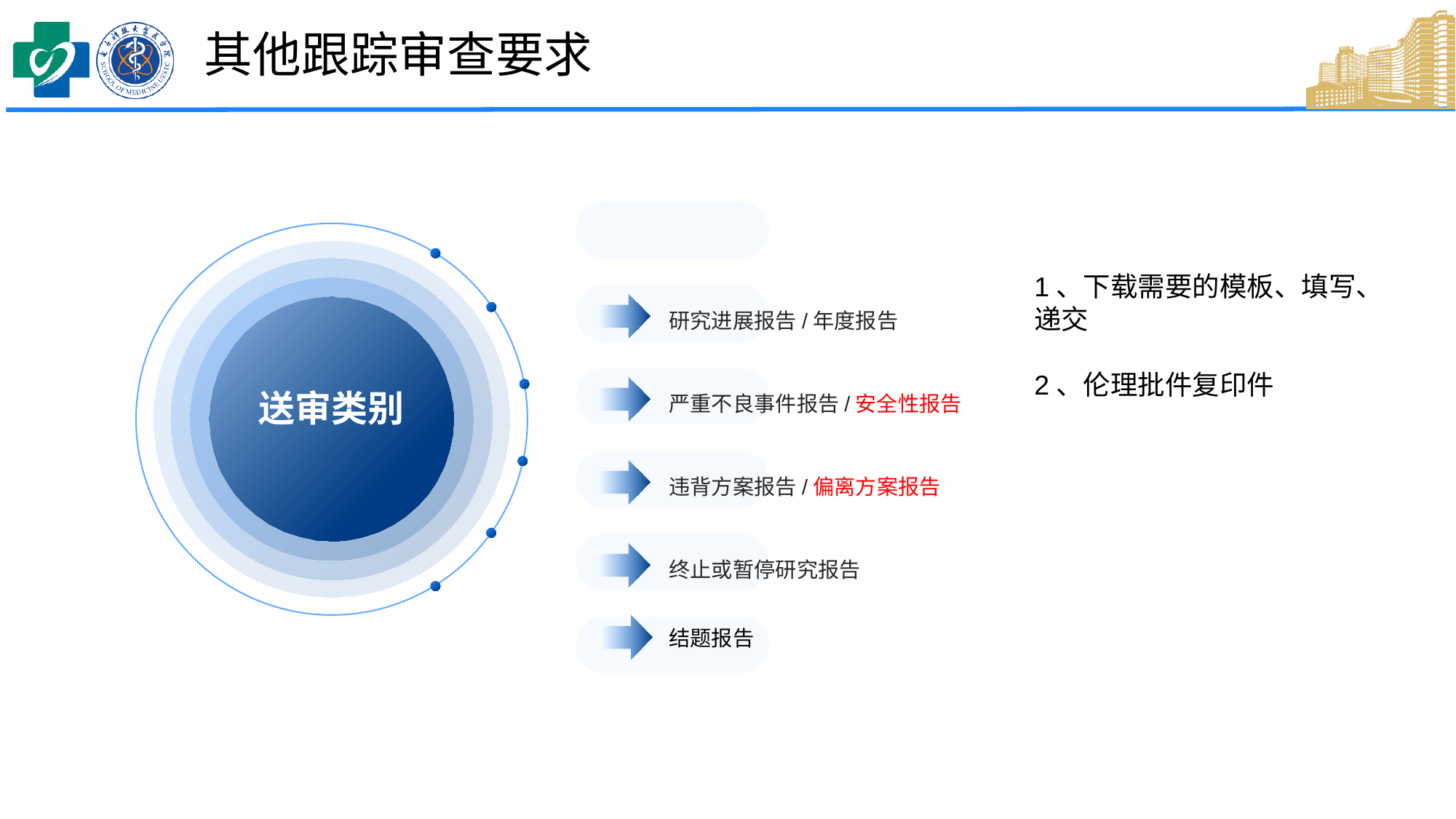

其他跟踪审查要求

研究进展报告/年度报告

严重不良事件报告/安全性报告

违背方案报告/偏离方案报告

终止或暂停研究报告
结题报告

送审类别

1、下载需要的模板、填写、递交

2、伦理批件复印件